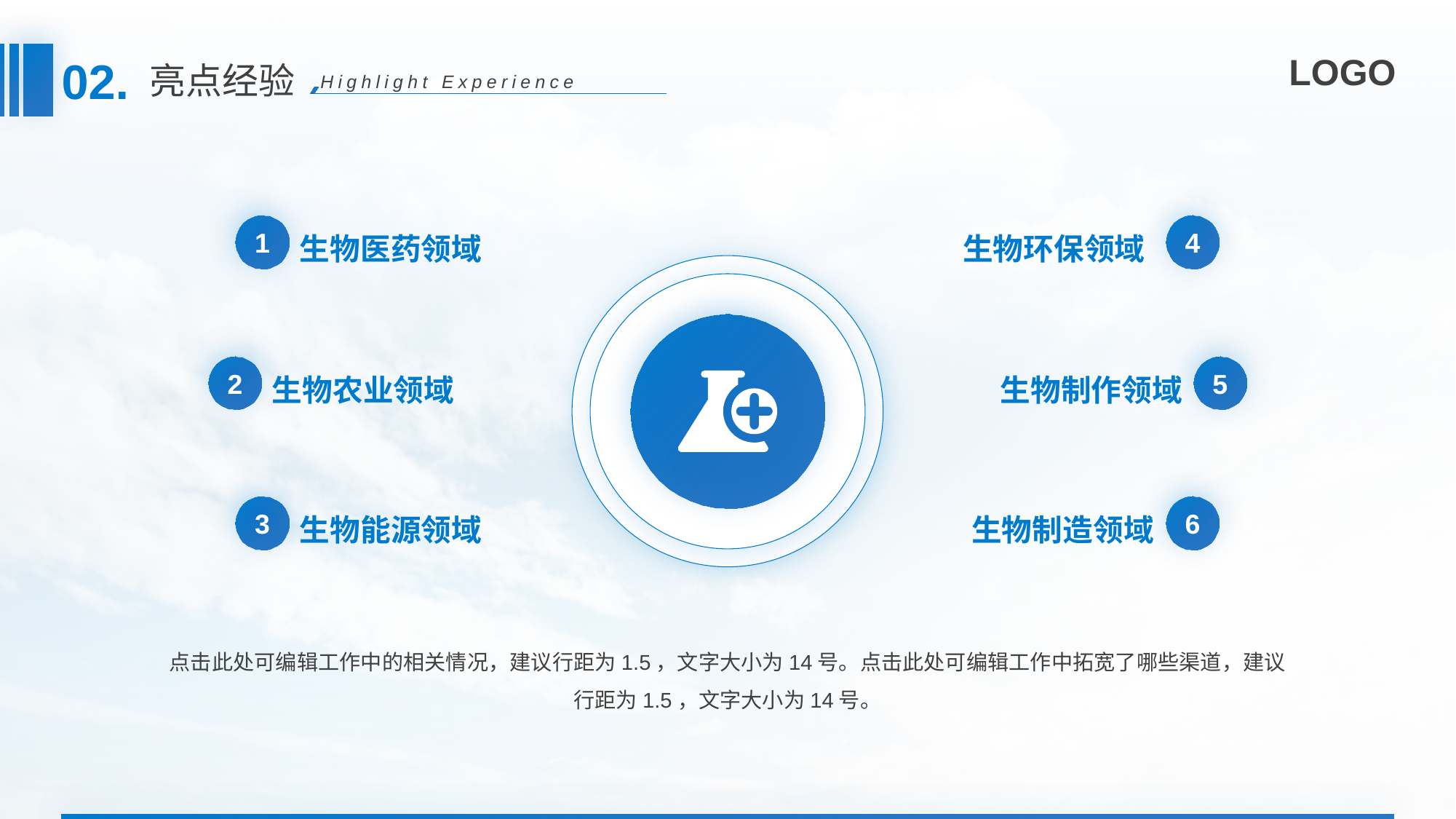

02.
亮点经验
Highlight Experience

1
4
生物医药领域
生物环保领域

2
5
生物农业领域
生物制作领域
3
6
生物能源领域
生物制造领域
点击此处可编辑工作中的相关情况，建议行距为1.5，文字大小为14号。点击此处可编辑工作中拓宽了哪些渠道，建议行距为1.5，文字大小为14号。